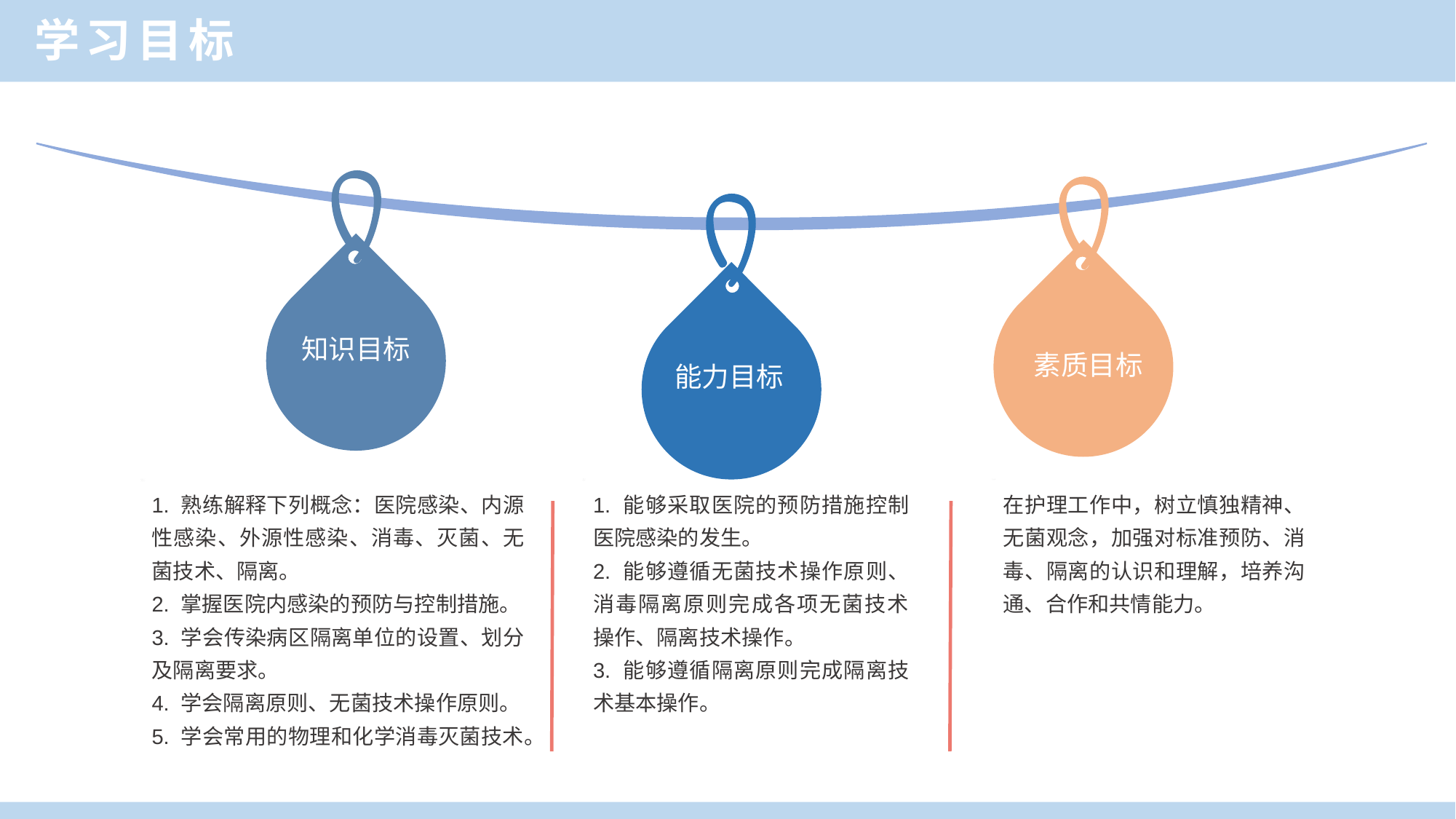

学习目标

知识目标

素质目标

能力目标
1. 熟练解释下列概念：医院感染、内源性感染、外源性感染、消毒、灭菌、无菌技术、隔离。
2. 掌握医院内感染的预防与控制措施。
3. 学会传染病区隔离单位的设置、划分及隔离要求。
4. 学会隔离原则、无菌技术操作原则。
5. 学会常用的物理和化学消毒灭菌技术。
1. 能够采取医院的预防措施控制医院感染的发生。
2. 能够遵循无菌技术操作原则、消毒隔离原则完成各项无菌技术操作、隔离技术操作。
3. 能够遵循隔离原则完成隔离技术基本操作。
在护理工作中，树立慎独精神、无菌观念，加强对标准预防、消毒、隔离的认识和理解，培养沟通、合作和共情能力。